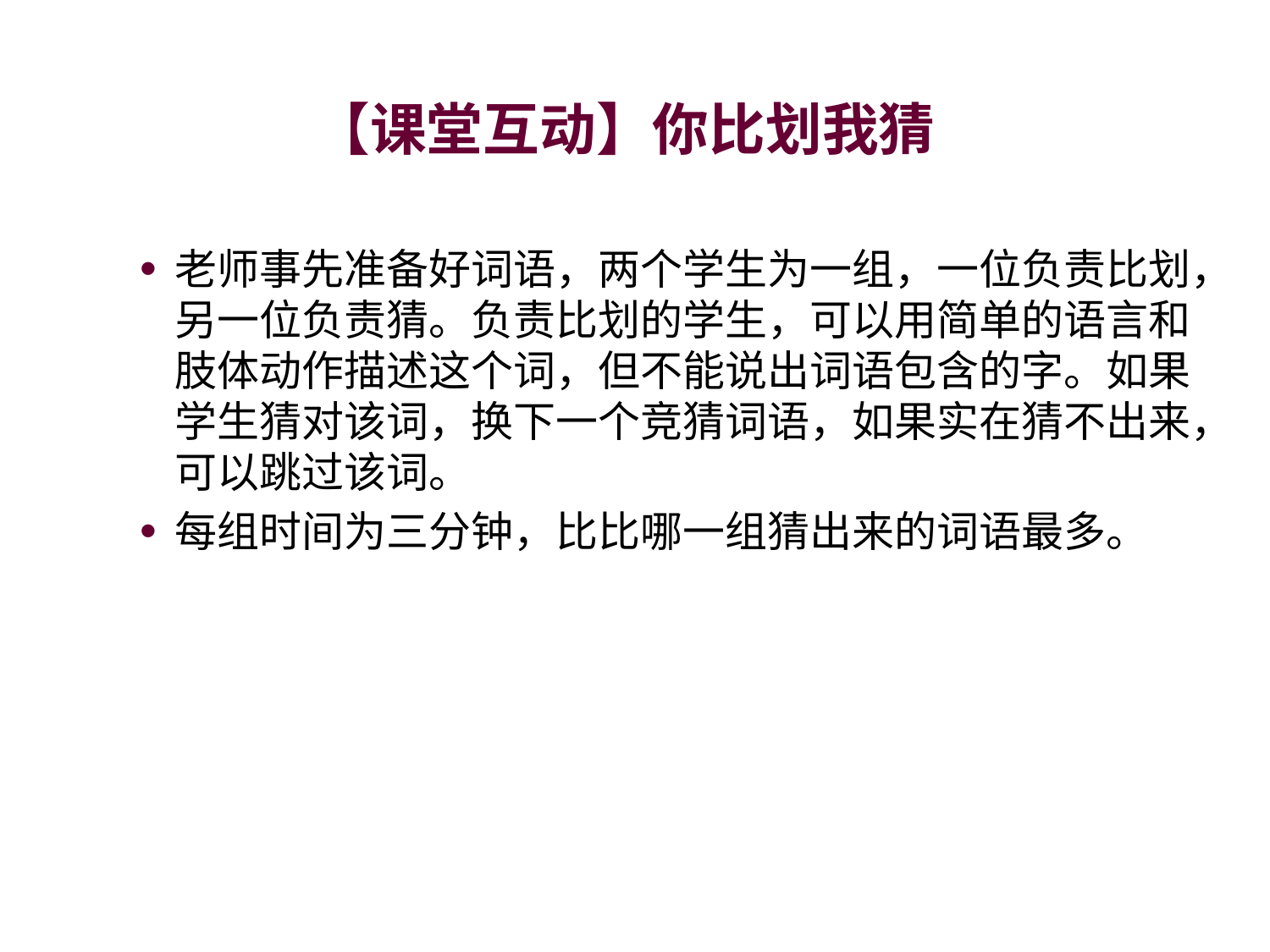

# 【课堂互动】你比划我猜
老师事先准备好词语，两个学生为一组，一位负责比划，另一位负责猜。负责比划的学生，可以用简单的语言和肢体动作描述这个词，但不能说出词语包含的字。如果学生猜对该词，换下一个竞猜词语，如果实在猜不出来，可以跳过该词。
每组时间为三分钟，比比哪一组猜出来的词语最多。